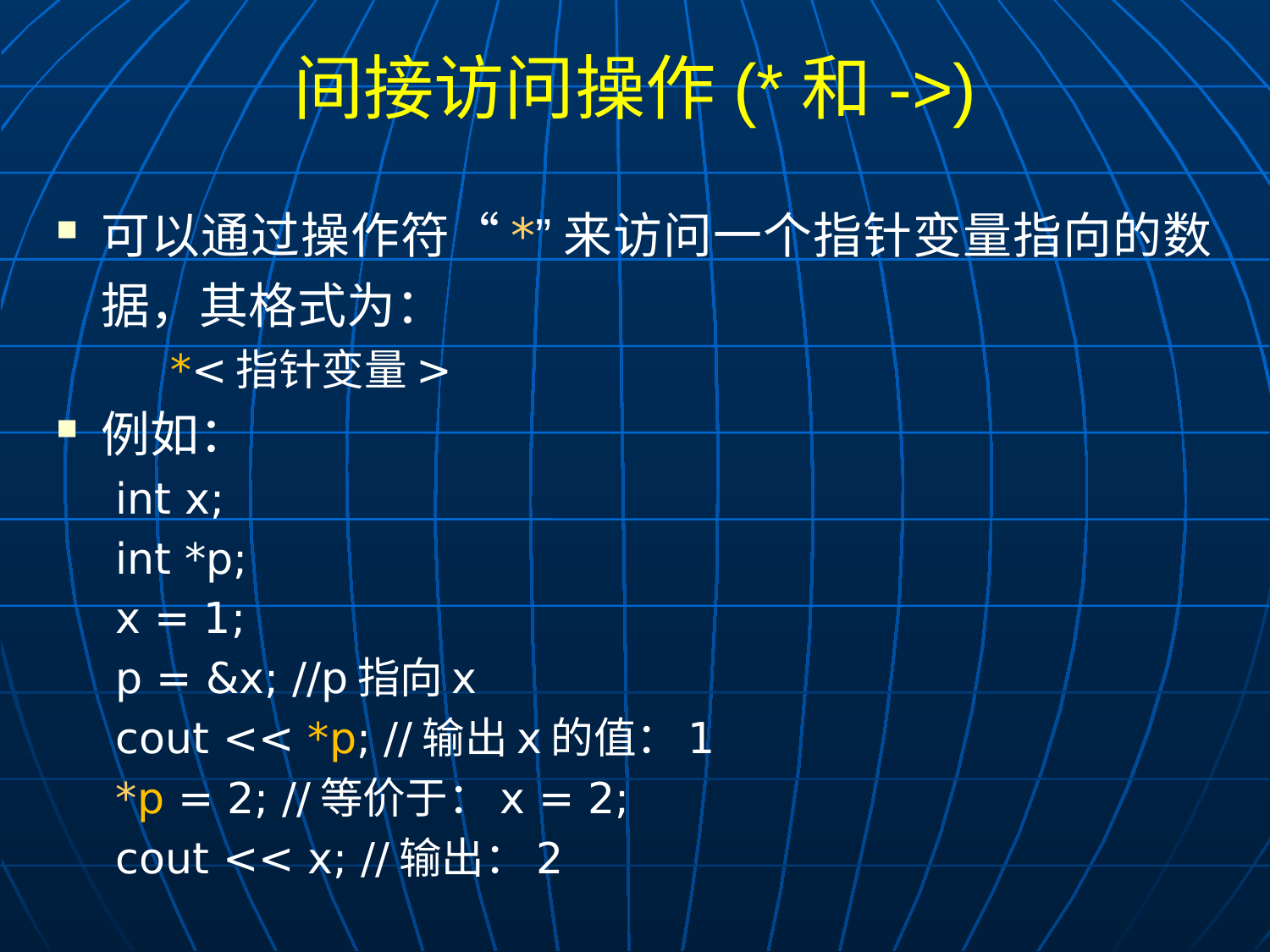

# 间接访问操作(*和->)
可以通过操作符“*”来访问一个指针变量指向的数据，其格式为：
    *<指针变量>
例如：
int x;
int *p;
x = 1;
p = &x; //p指向x
cout << *p; //输出x的值：1
*p = 2; //等价于：x = 2;
cout << x; //输出：2